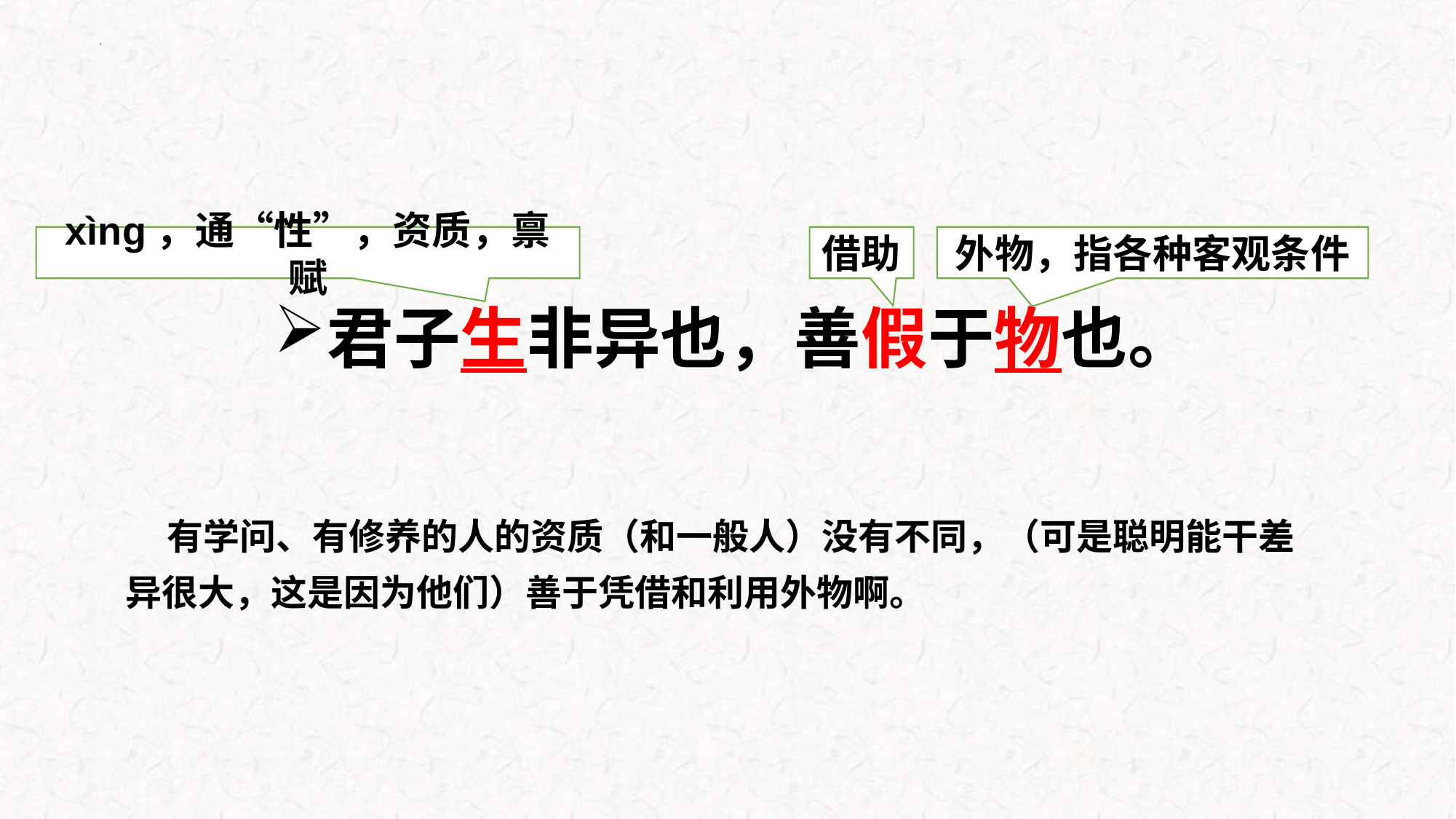

xìng，通“性”，资质，禀赋
借助
外物，指各种客观条件
君子生非异也，善假于物也。
    有学问、有修养的人的资质（和一般人）没有不同，（可是聪明能干差异很大，这是因为他们）善于凭借和利用外物啊。